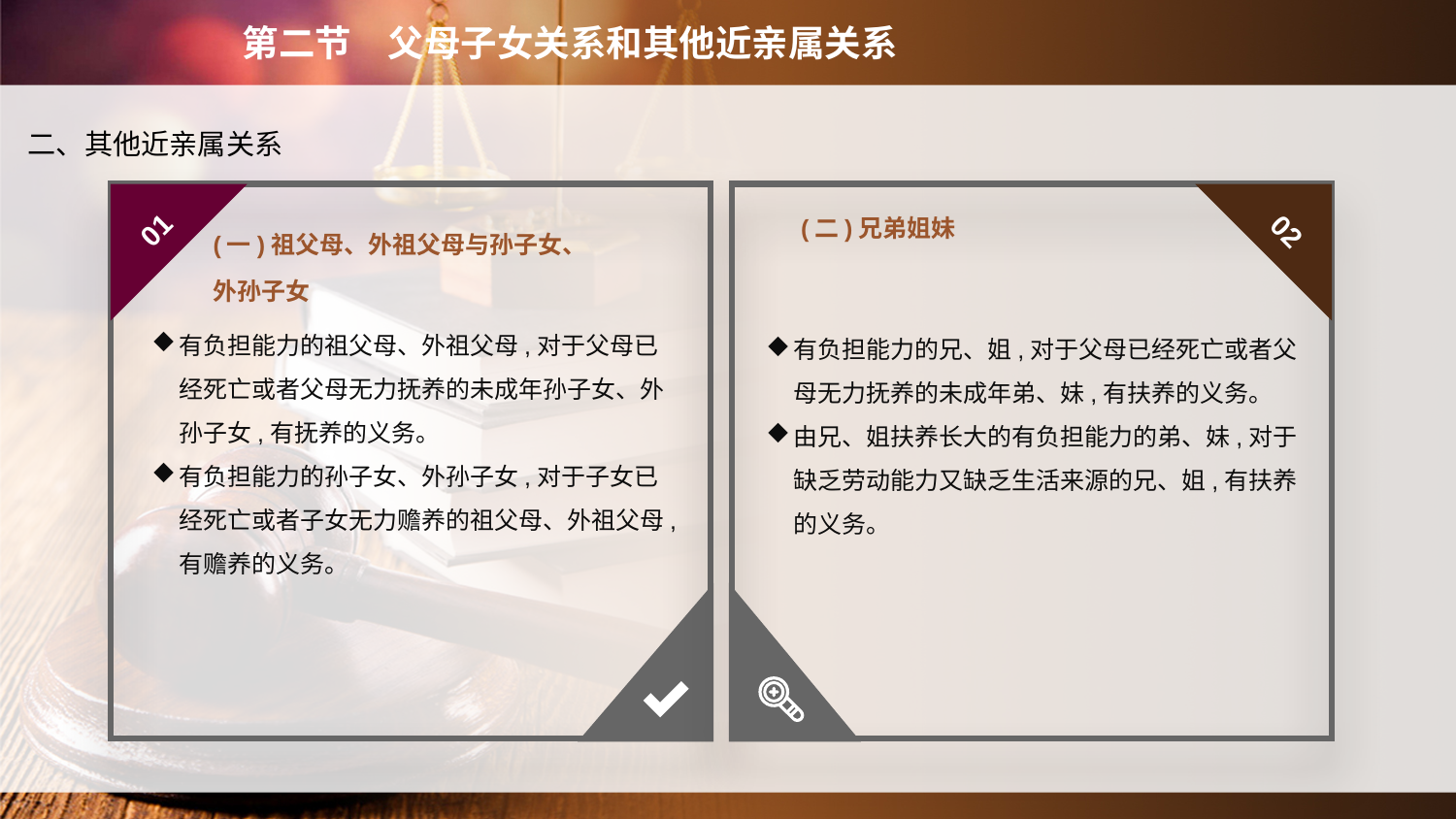

第二节　父母子女关系和其他近亲属关系
二、其他近亲属关系

(一)祖父母、外祖父母与孙子女、
外孙子女
(二)兄弟姐妹
01
02
有负担能力的祖父母、外祖父母,对于父母已经死亡或者父母无力抚养的未成年孙子女、外孙子女,有抚养的义务。
有负担能力的孙子女、外孙子女,对于子女已经死亡或者子女无力赡养的祖父母、外祖父母,有赡养的义务。
有负担能力的兄、姐,对于父母已经死亡或者父母无力抚养的未成年弟、妹,有扶养的义务。
由兄、姐扶养长大的有负担能力的弟、妹,对于缺乏劳动能力又缺乏生活来源的兄、姐,有扶养的义务。